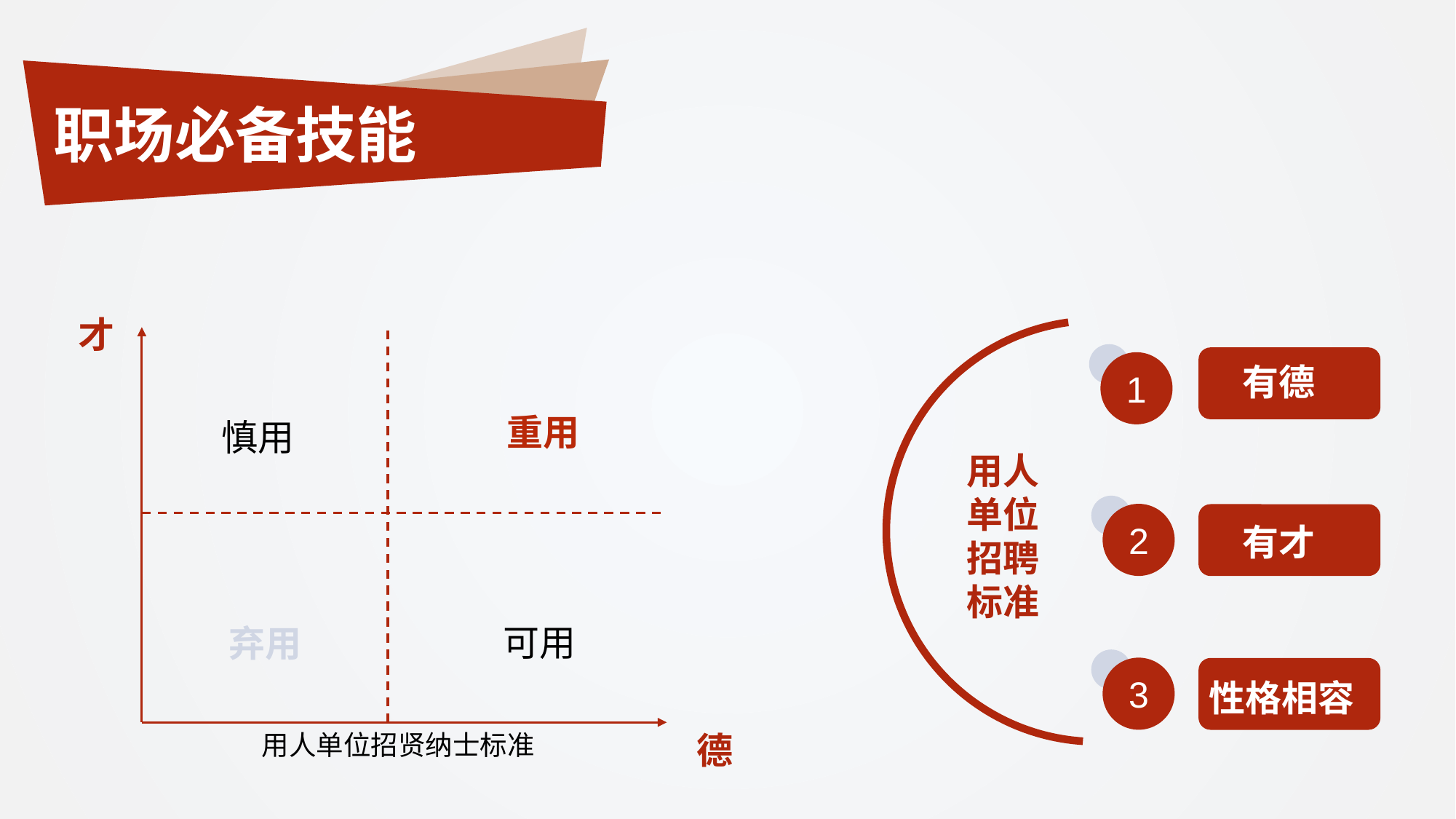

职场必备技能

才

1

有德
重用
慎用
用人单位招聘标准

2

有才
可用
弃用

3

性格相容
用人单位招贤纳士标准
德